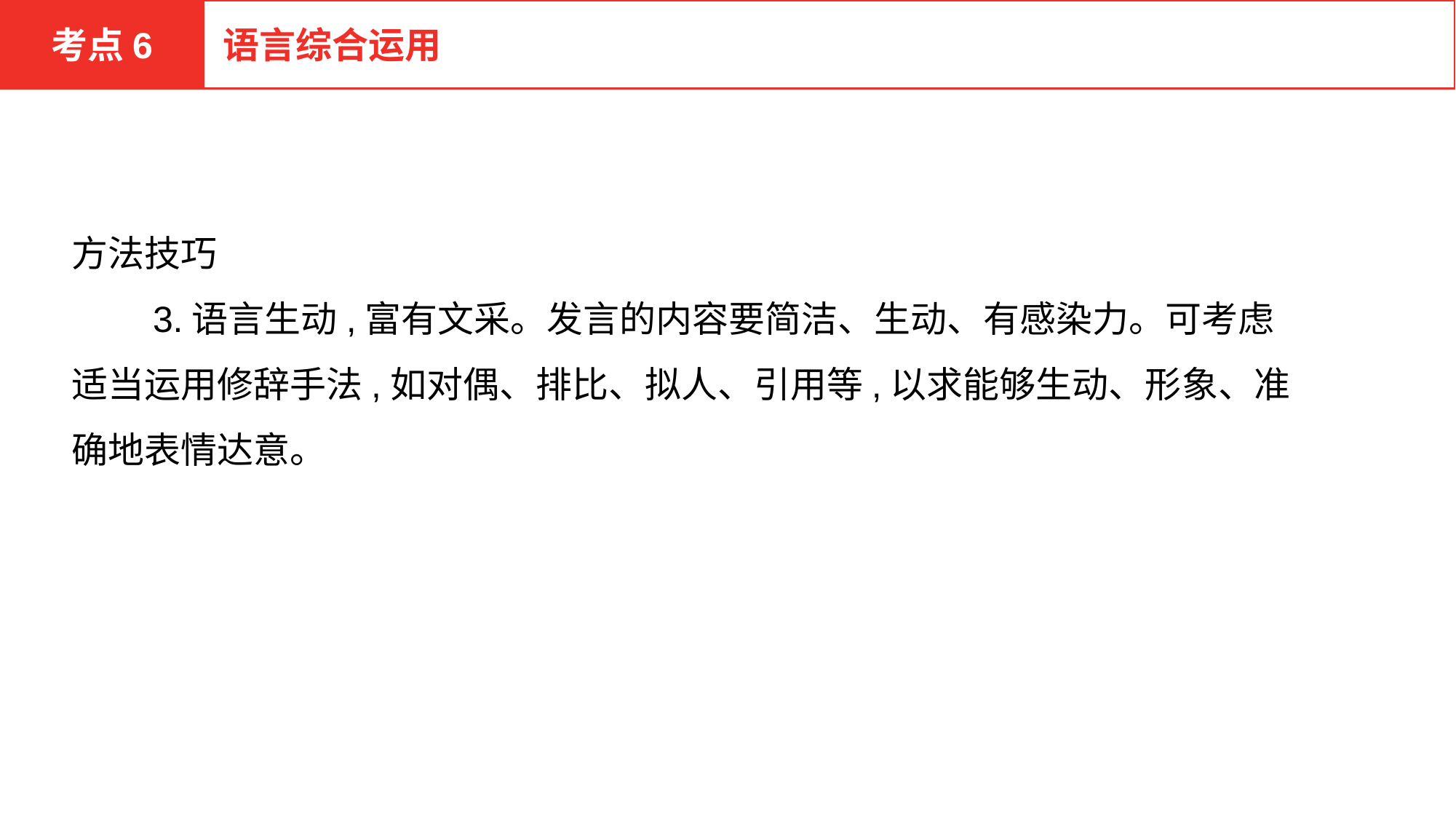

考点6
语言综合运用
方法技巧
　　3.语言生动,富有文采。发言的内容要简洁、生动、有感染力。可考虑适当运用修辞手法,如对偶、排比、拟人、引用等,以求能够生动、形象、准确地表情达意。